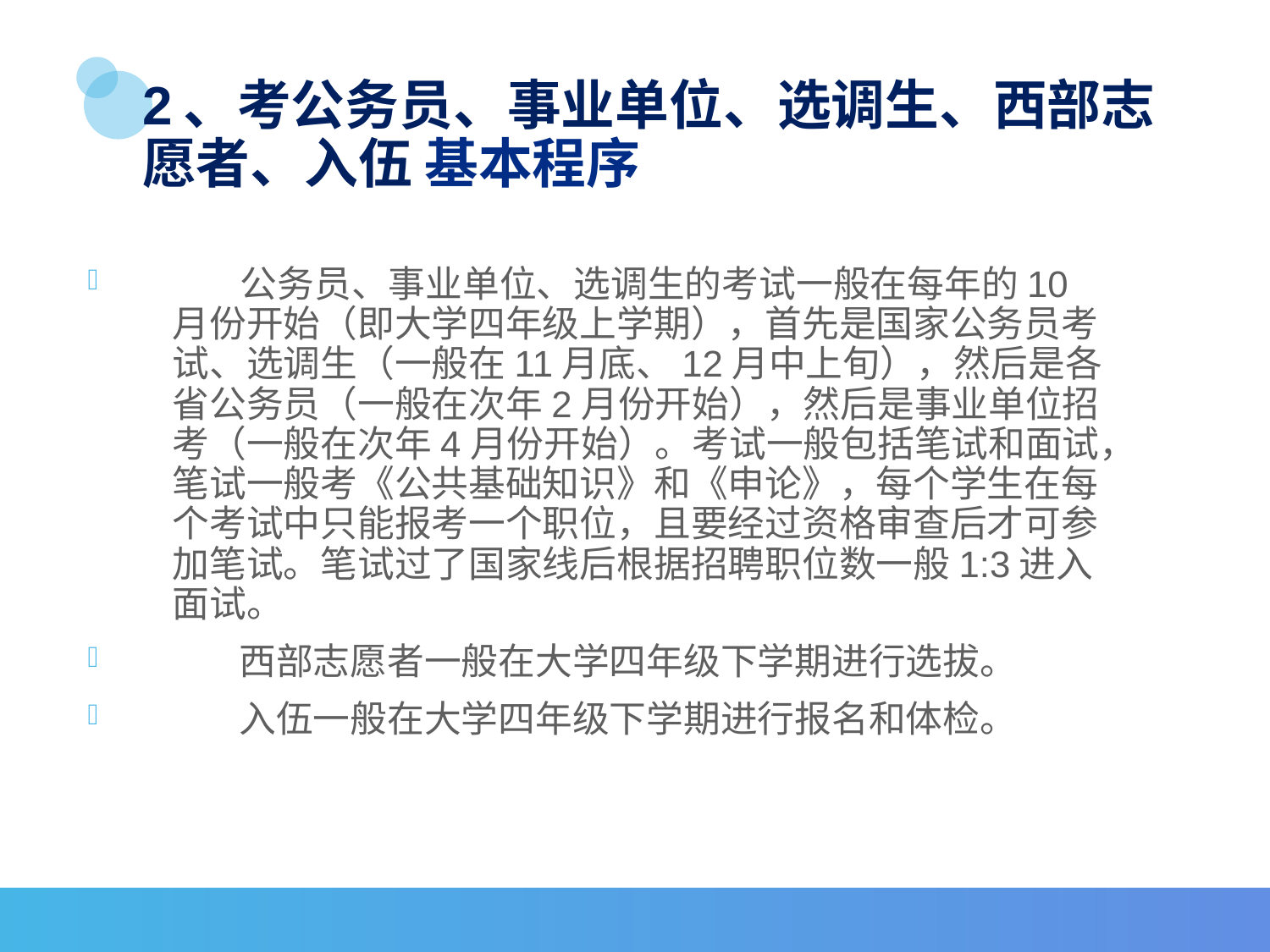

# 2、考公务员、事业单位、选调生、西部志愿者、入伍 基本程序
       公务员、事业单位、选调生的考试一般在每年的10月份开始（即大学四年级上学期），首先是国家公务员考试、选调生（一般在11月底、12月中上旬），然后是各省公务员（一般在次年2月份开始），然后是事业单位招考（一般在次年4月份开始）。考试一般包括笔试和面试，笔试一般考《公共基础知识》和《申论》，每个学生在每个考试中只能报考一个职位，且要经过资格审查后才可参加笔试。笔试过了国家线后根据招聘职位数一般1:3进入面试。
       西部志愿者一般在大学四年级下学期进行选拔。
       入伍一般在大学四年级下学期进行报名和体检。